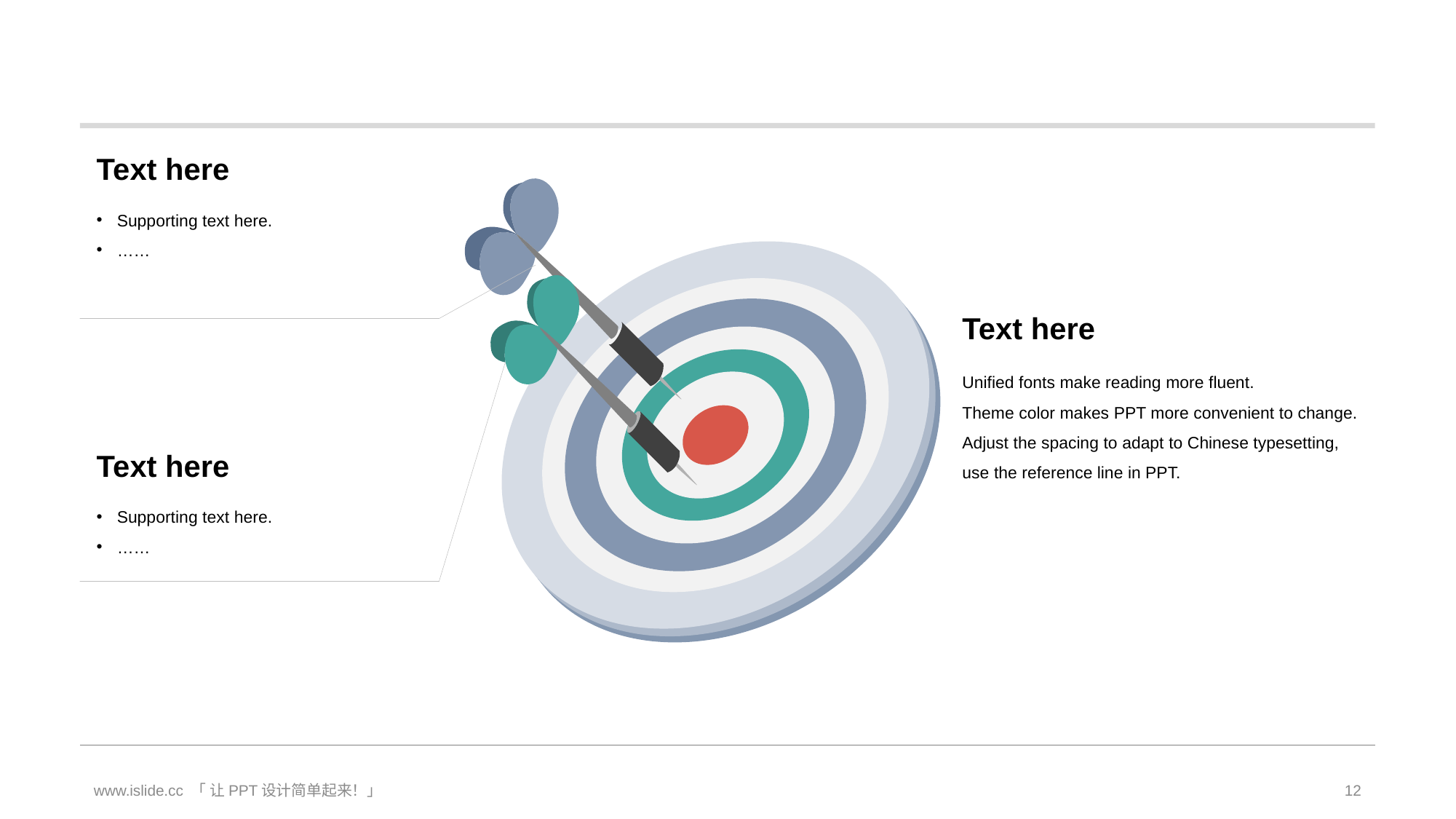

#
Text here

Supporting text here.
……

Text here

Unified fonts make reading more fluent.
Theme color makes PPT more convenient to change.
Adjust the spacing to adapt to Chinese typesetting, use the reference line in PPT.

Text here

Supporting text here.
……
www.islide.cc 「 让PPT设计简单起来！」
12